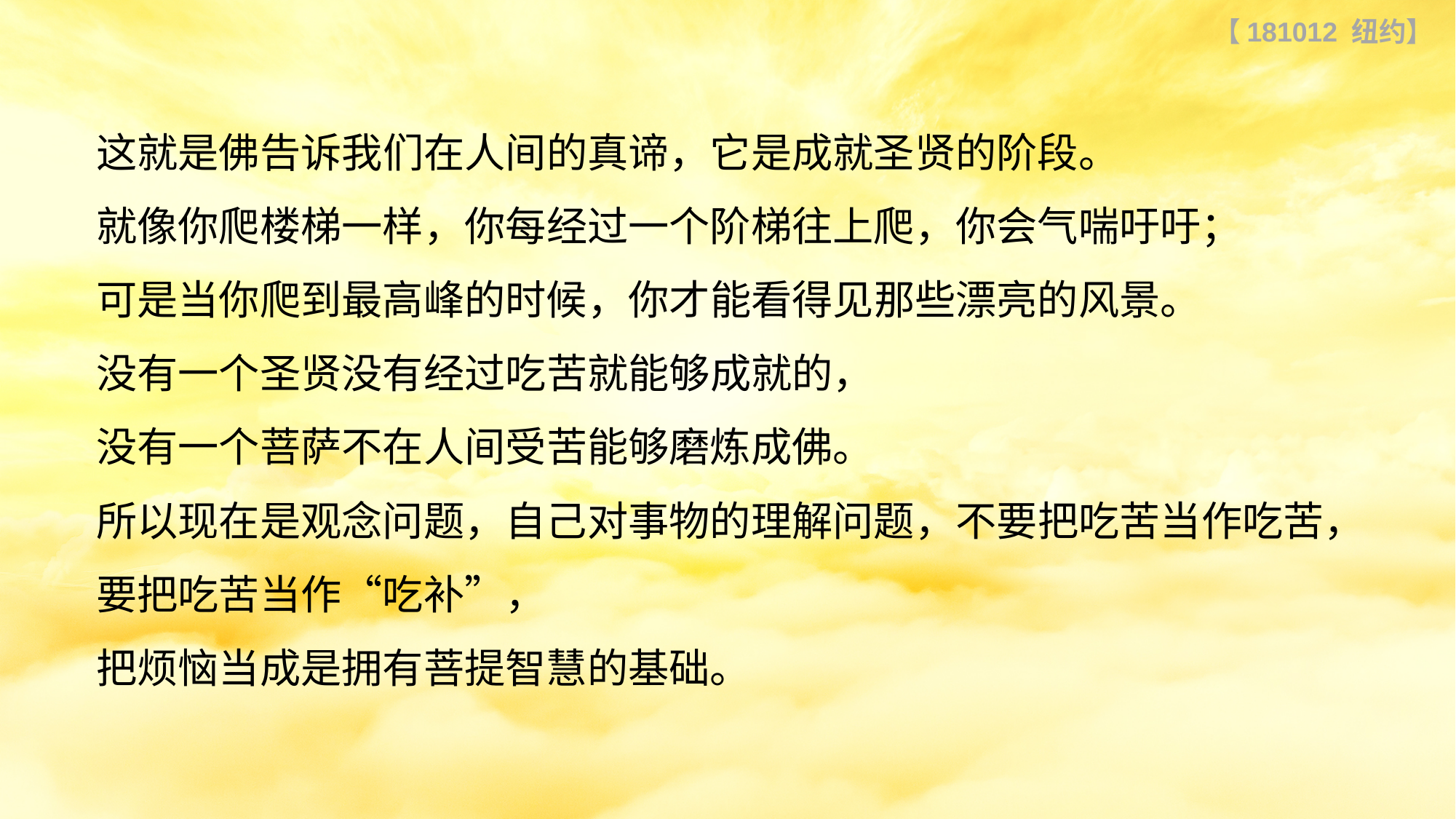

【181012 纽约】
这就是佛告诉我们在人间的真谛，它是成就圣贤的阶段。
就像你爬楼梯一样，你每经过一个阶梯往上爬，你会气喘吁吁；
可是当你爬到最高峰的时候，你才能看得见那些漂亮的风景。
没有一个圣贤没有经过吃苦就能够成就的，
没有一个菩萨不在人间受苦能够磨炼成佛。
所以现在是观念问题，自己对事物的理解问题，不要把吃苦当作吃苦，
要把吃苦当作“吃补”，
把烦恼当成是拥有菩提智慧的基础。